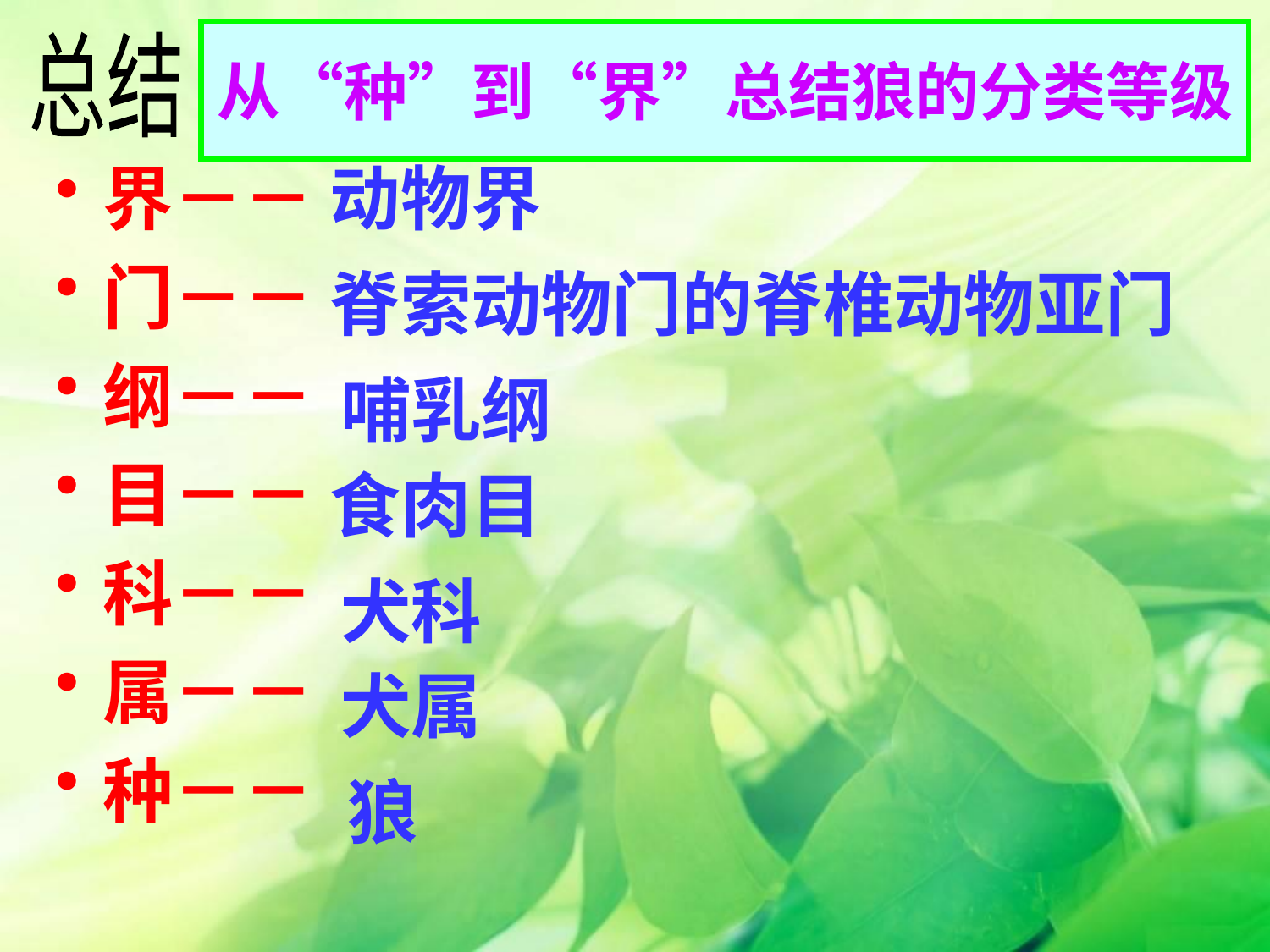

# 从“种”到“界”总结狼的分类等级
总结
界－－
门－－
纲－－
目－－
科－－
属－－
种－－
动物界
脊索动物门的脊椎动物亚门
哺乳纲
食肉目
犬科
犬属
狼